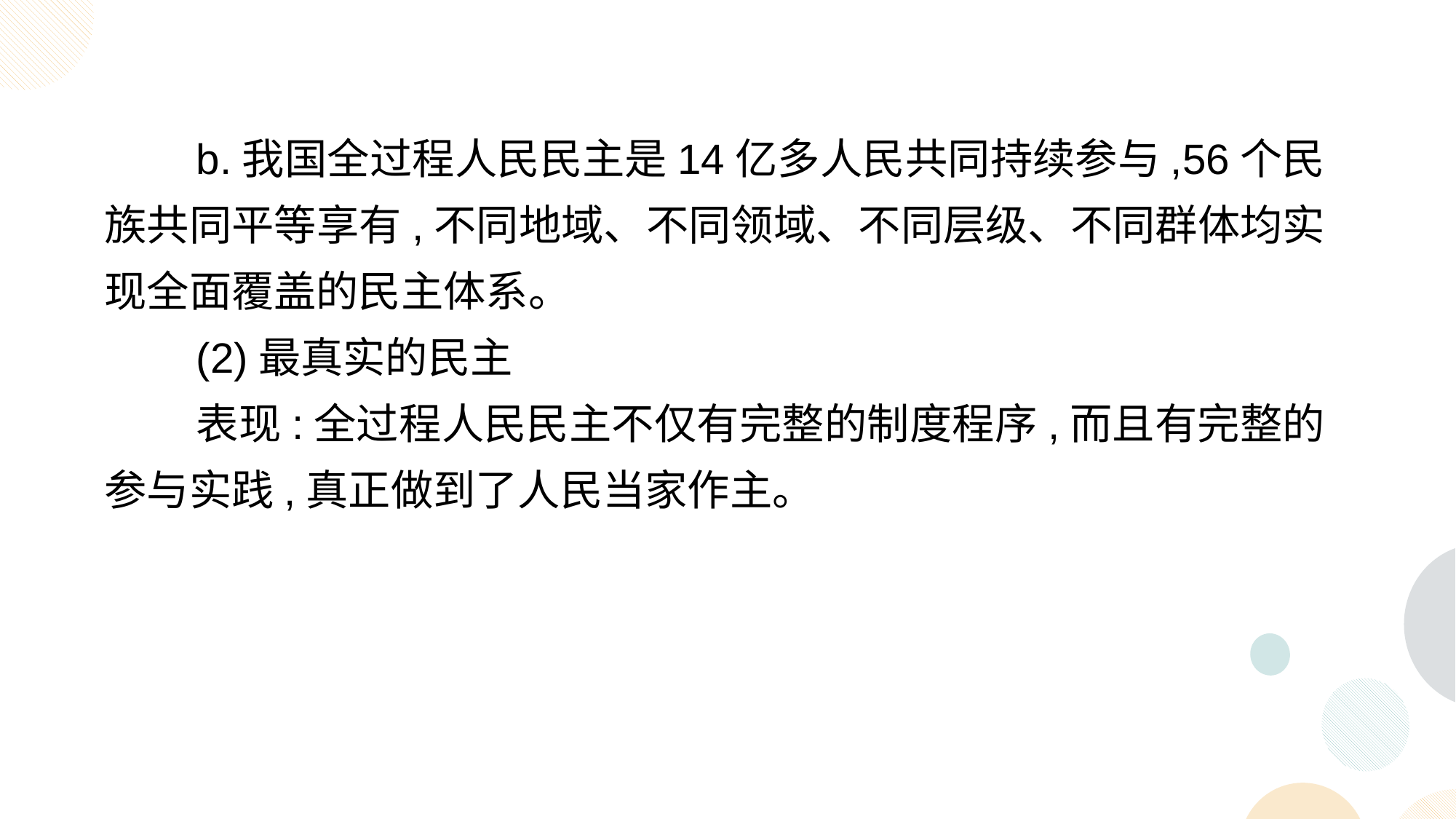

b.我国全过程人民民主是14亿多人民共同持续参与,56个民族共同平等享有,不同地域、不同领域、不同层级、不同群体均实现全面覆盖的民主体系。
(2)最真实的民主
表现:全过程人民民主不仅有完整的制度程序,而且有完整的参与实践,真正做到了人民当家作主。